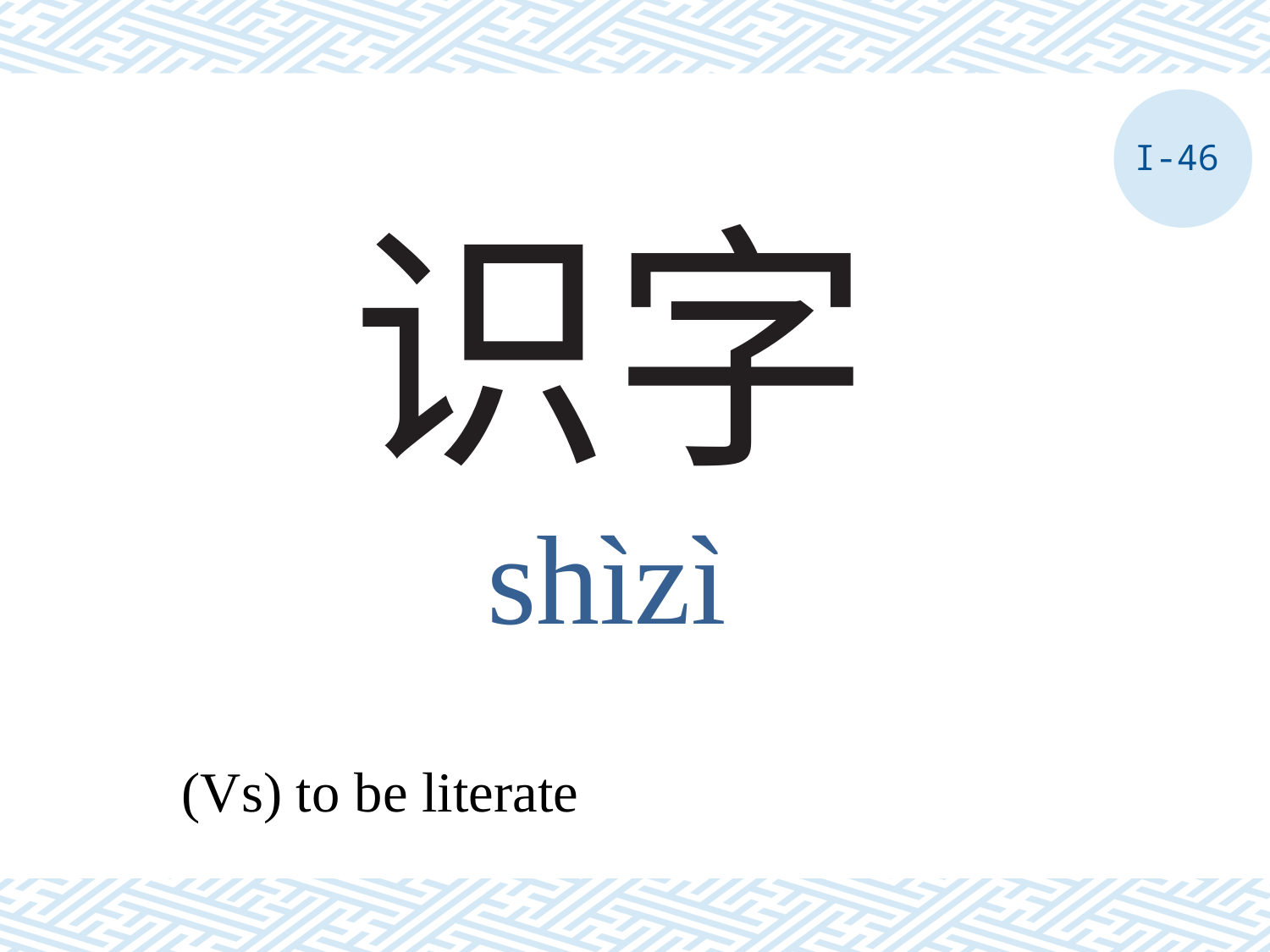

I-46
# 识字
shìzì
(Vs) to be literate